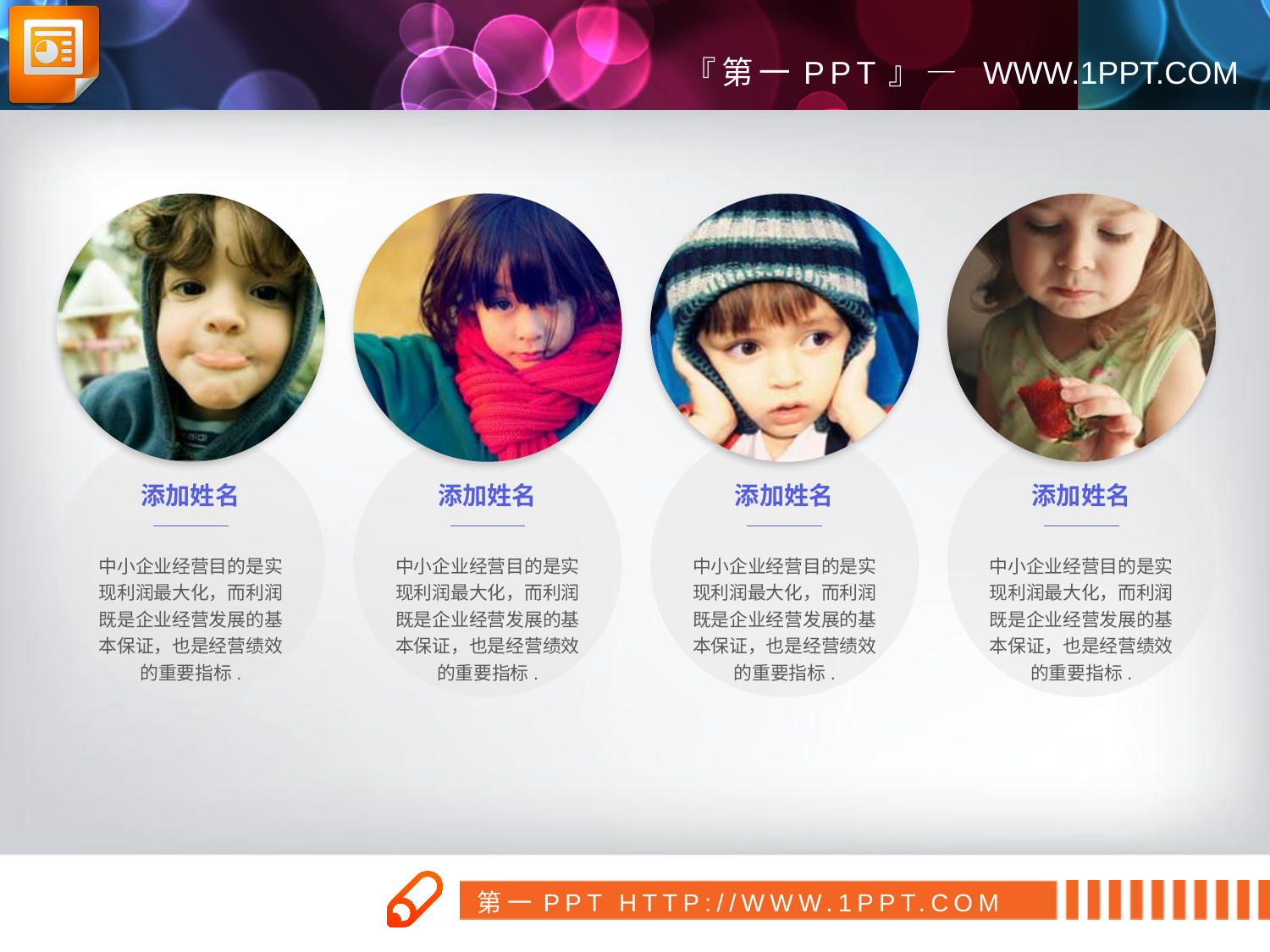

添加姓名
中小企业经营目的是实现利润最大化，而利润既是企业经营发展的基本保证，也是经营绩效的重要指标.

添加姓名
中小企业经营目的是实现利润最大化，而利润既是企业经营发展的基本保证，也是经营绩效的重要指标.

添加姓名
中小企业经营目的是实现利润最大化，而利润既是企业经营发展的基本保证，也是经营绩效的重要指标.

添加姓名
中小企业经营目的是实现利润最大化，而利润既是企业经营发展的基本保证，也是经营绩效的重要指标.